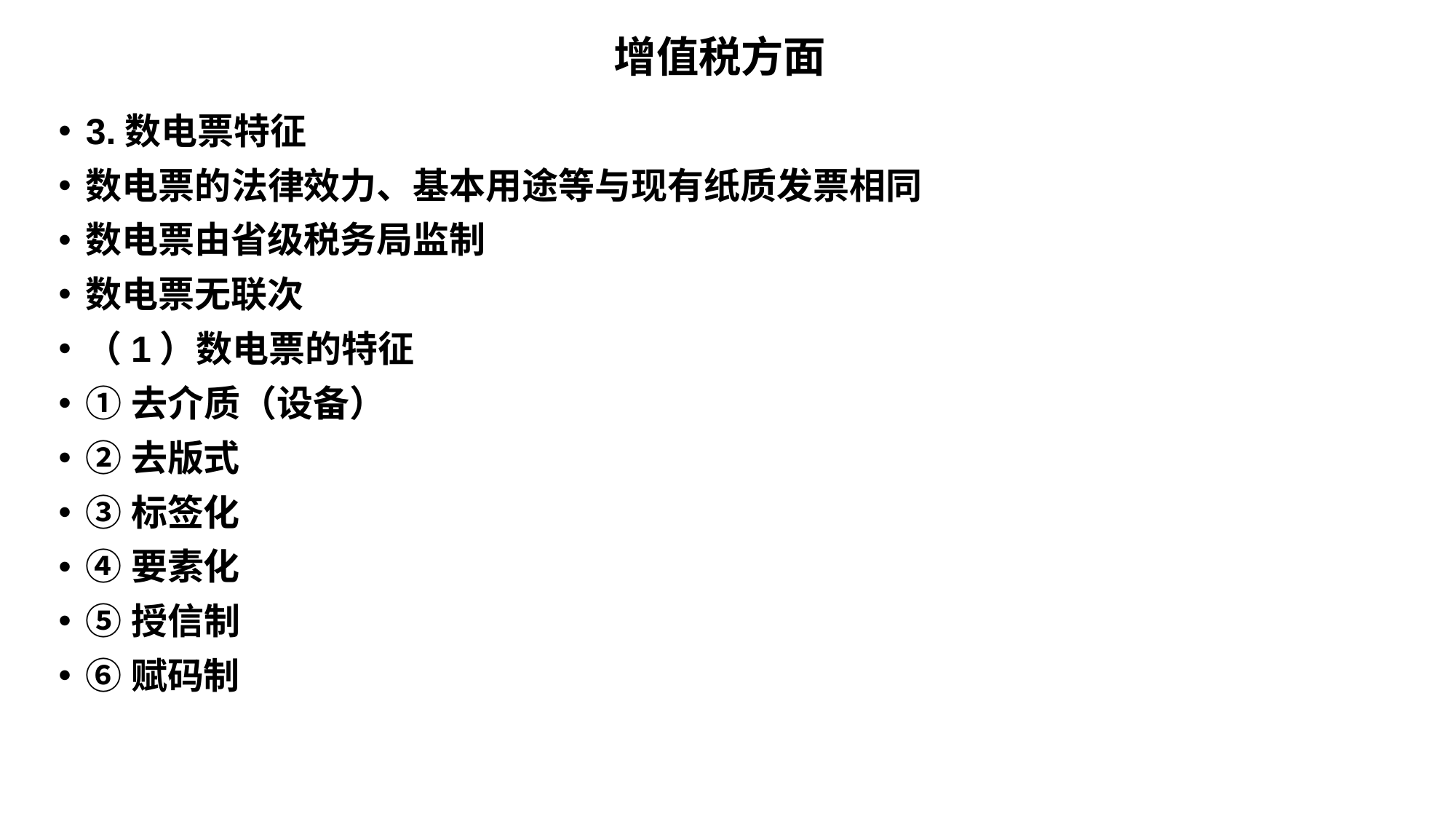

# 增值税方面
3.数电票特征
数电票的法律效力、基本用途等与现有纸质发票相同
数电票由省级税务局监制
数电票无联次
（1）数电票的特征
①去介质（设备）
②去版式
③标签化
④要素化
⑤授信制
⑥赋码制